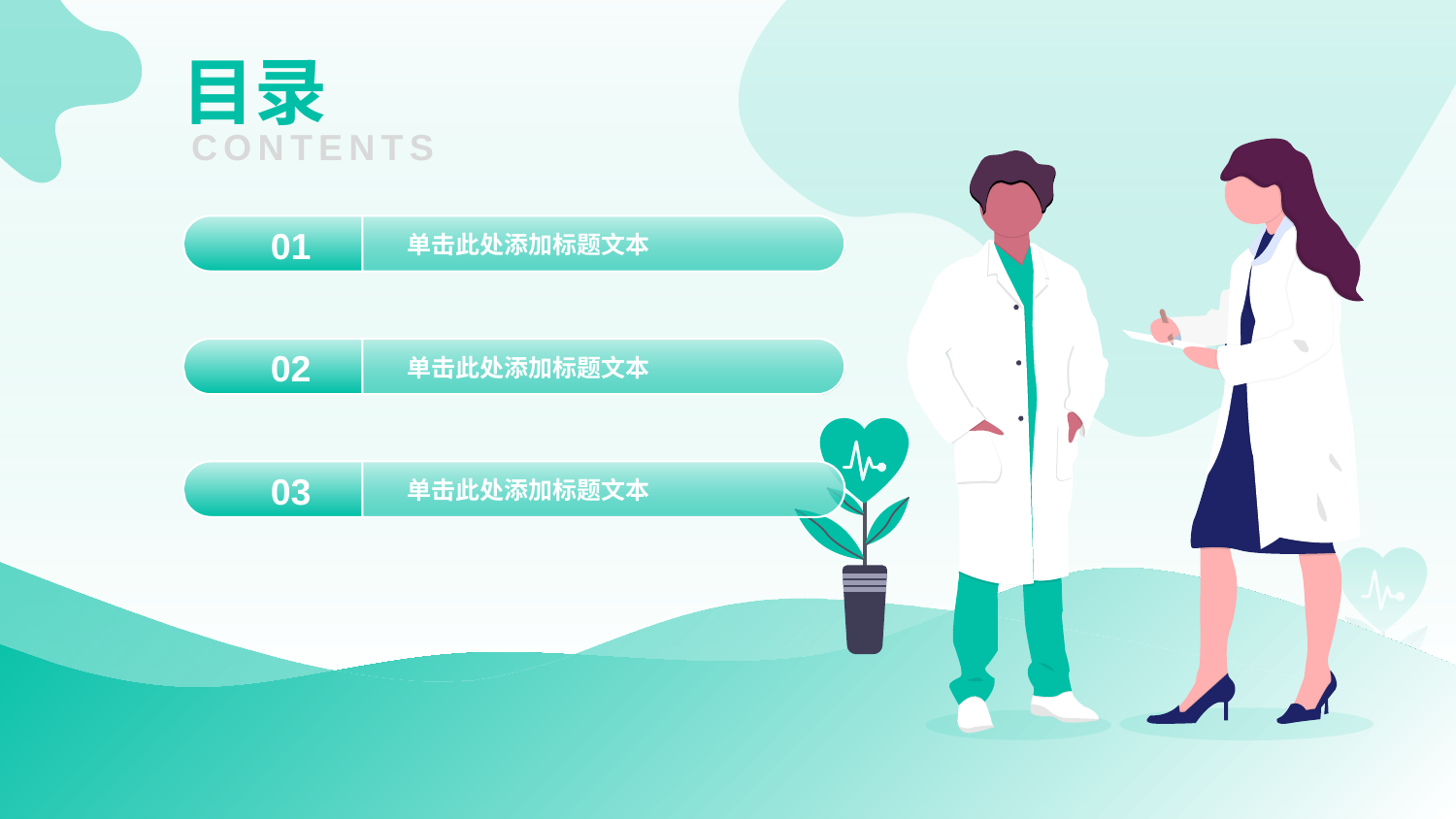

目录
CONTENTS

01

单击此处添加标题文本

02

单击此处添加标题文本

03

单击此处添加标题文本